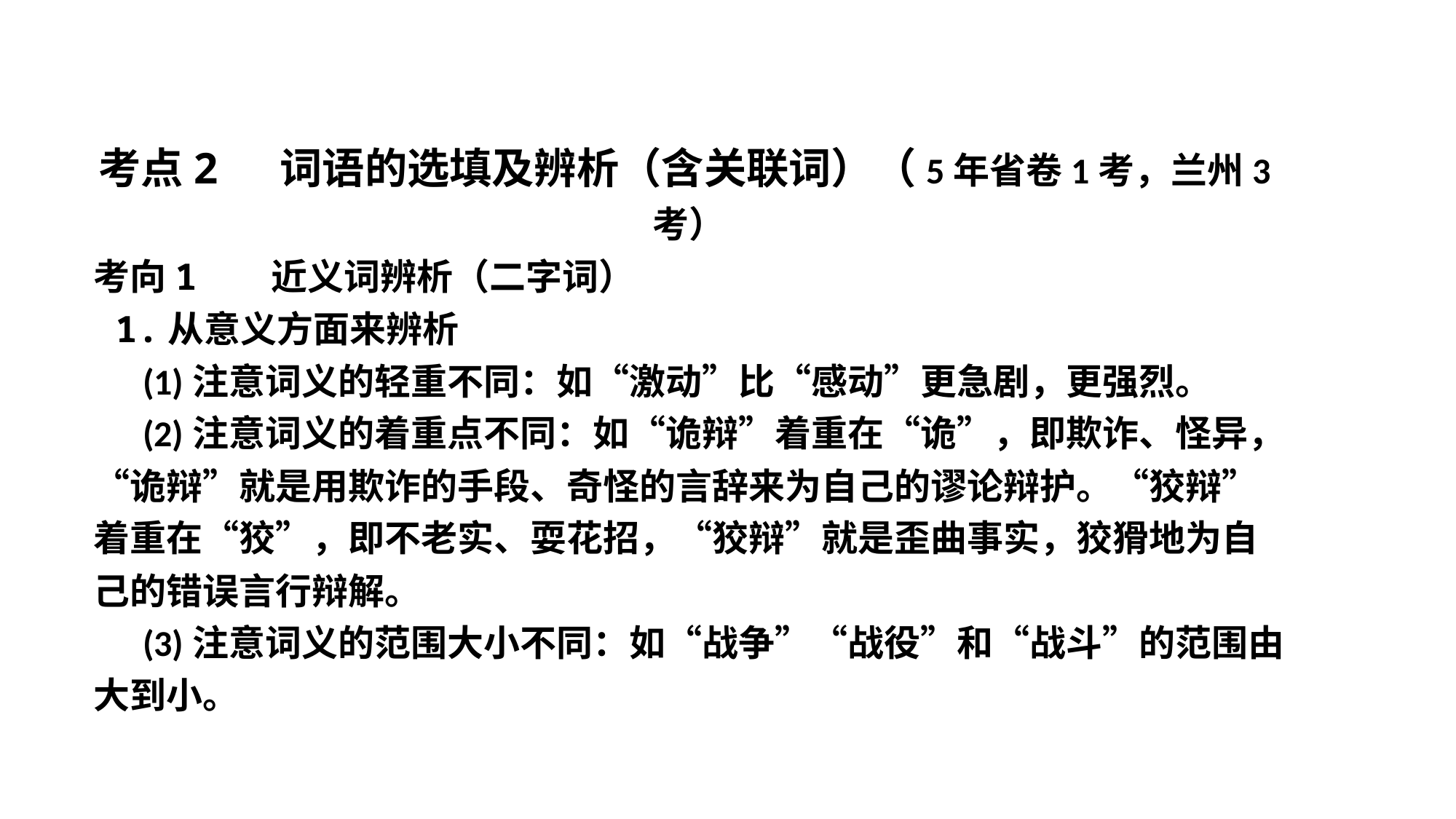

中考考点突破
考点2  词语的选填及辨析（含关联词）（5年省卷1考，兰州3考）
考向1   近义词辨析（二字词）
 1.从意义方面来辨析
      (1)注意词义的轻重不同：如“激动”比“感动”更急剧，更强烈。
      (2)注意词义的着重点不同：如“诡辩”着重在“诡”，即欺诈、怪异，“诡辩”就是用欺诈的手段、奇怪的言辞来为自己的谬论辩护。“狡辩”着重在“狡”，即不老实、耍花招，“狡辩”就是歪曲事实，狡猾地为自己的错误言行辩解。
      (3)注意词义的范围大小不同：如“战争”“战役”和“战斗”的范围由大到小。